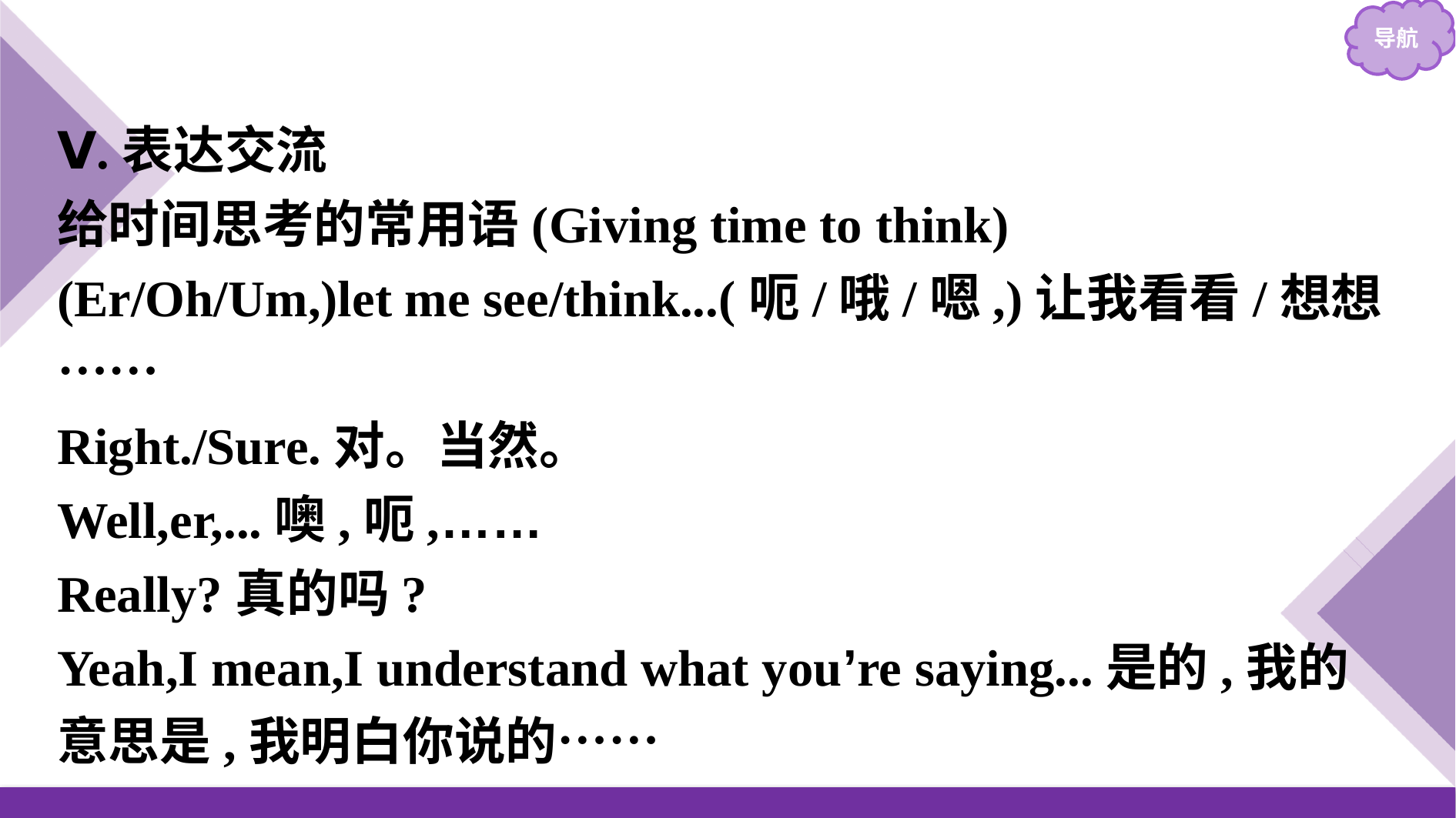

Ⅴ.表达交流
给时间思考的常用语(Giving time to think)
(Er/Oh/Um,)let me see/think...(呃/哦/嗯,)让我看看/想想……
Right./Sure.对。当然。
Well,er,...噢,呃,……
Really?真的吗?
Yeah,I mean,I understand what you’re saying...是的,我的意思是,我明白你说的……